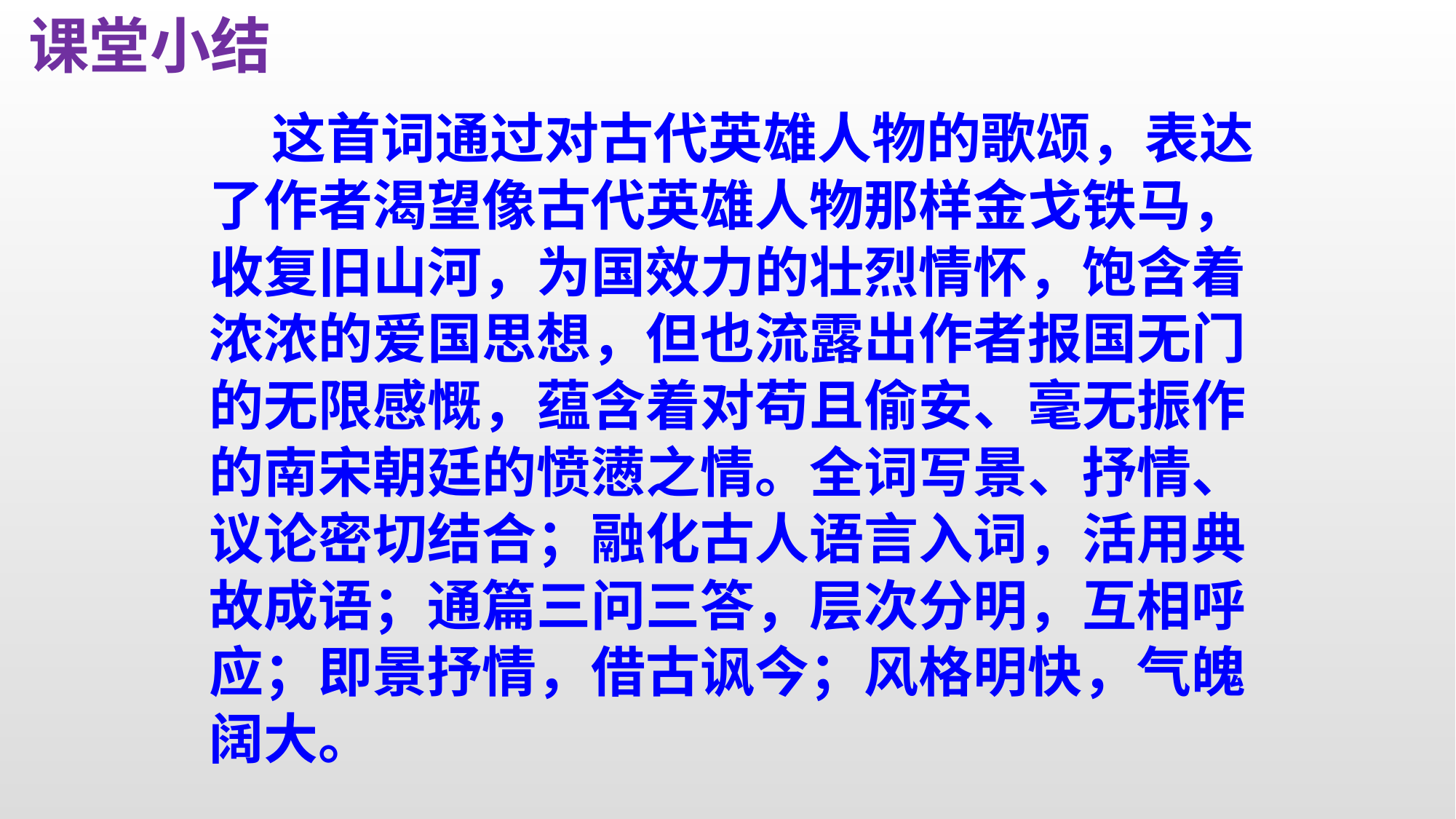

课堂小结
    这首词通过对古代英雄人物的歌颂，表达了作者渴望像古代英雄人物那样金戈铁马，收复旧山河，为国效力的壮烈情怀，饱含着浓浓的爱国思想，但也流露出作者报国无门的无限感慨，蕴含着对苟且偷安、毫无振作的南宋朝廷的愤懑之情。全词写景、抒情、议论密切结合；融化古人语言入词，活用典故成语；通篇三问三答，层次分明，互相呼应；即景抒情，借古讽今；风格明快，气魄阔大。